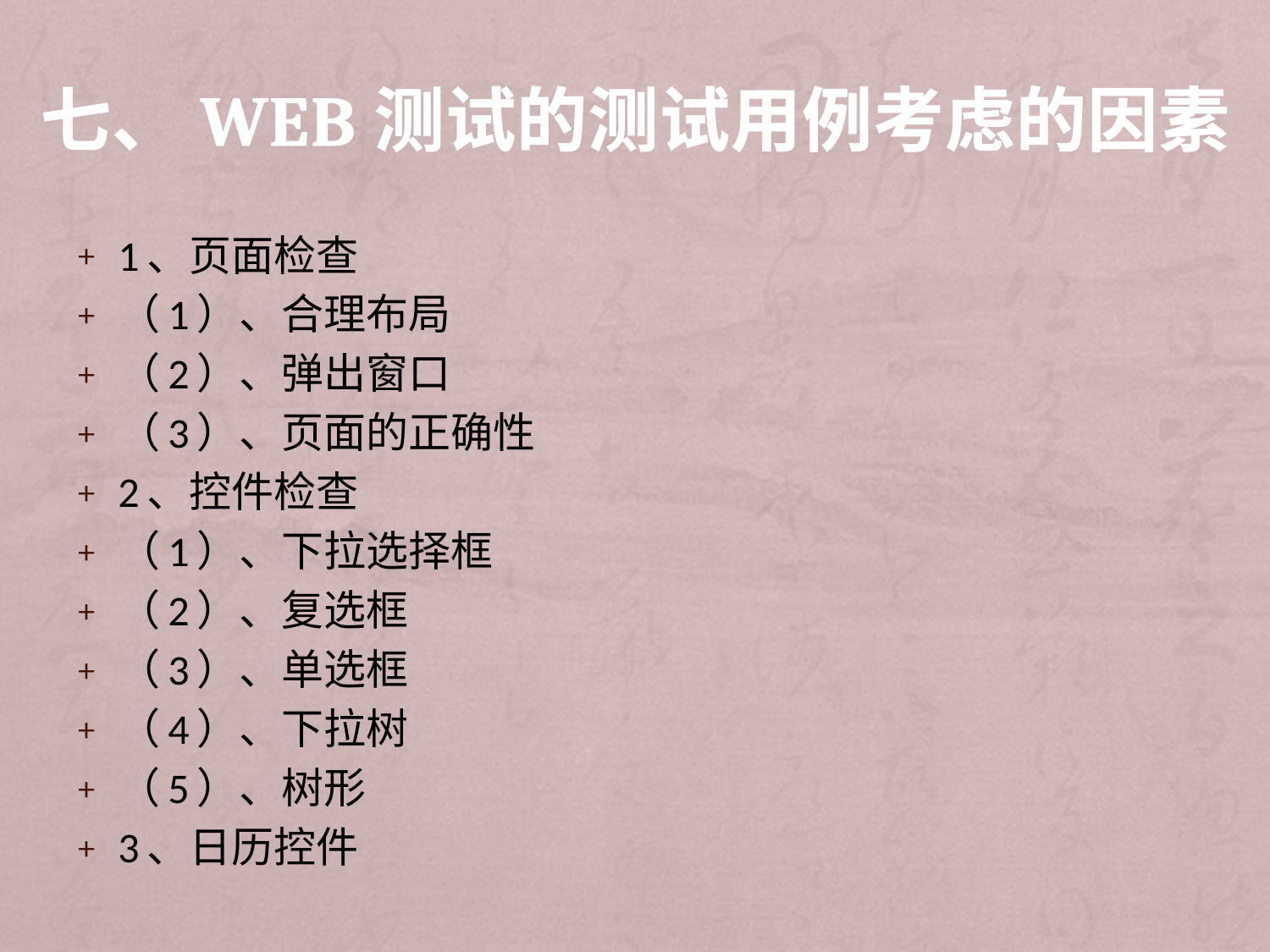

# 七、WEB测试的测试用例考虑的因素
1、页面检查
（1）、合理布局
（2）、弹出窗口
（3）、页面的正确性
2、控件检查
（1）、下拉选择框
（2）、复选框
（3）、单选框
（4）、下拉树
（5）、树形
3、日历控件